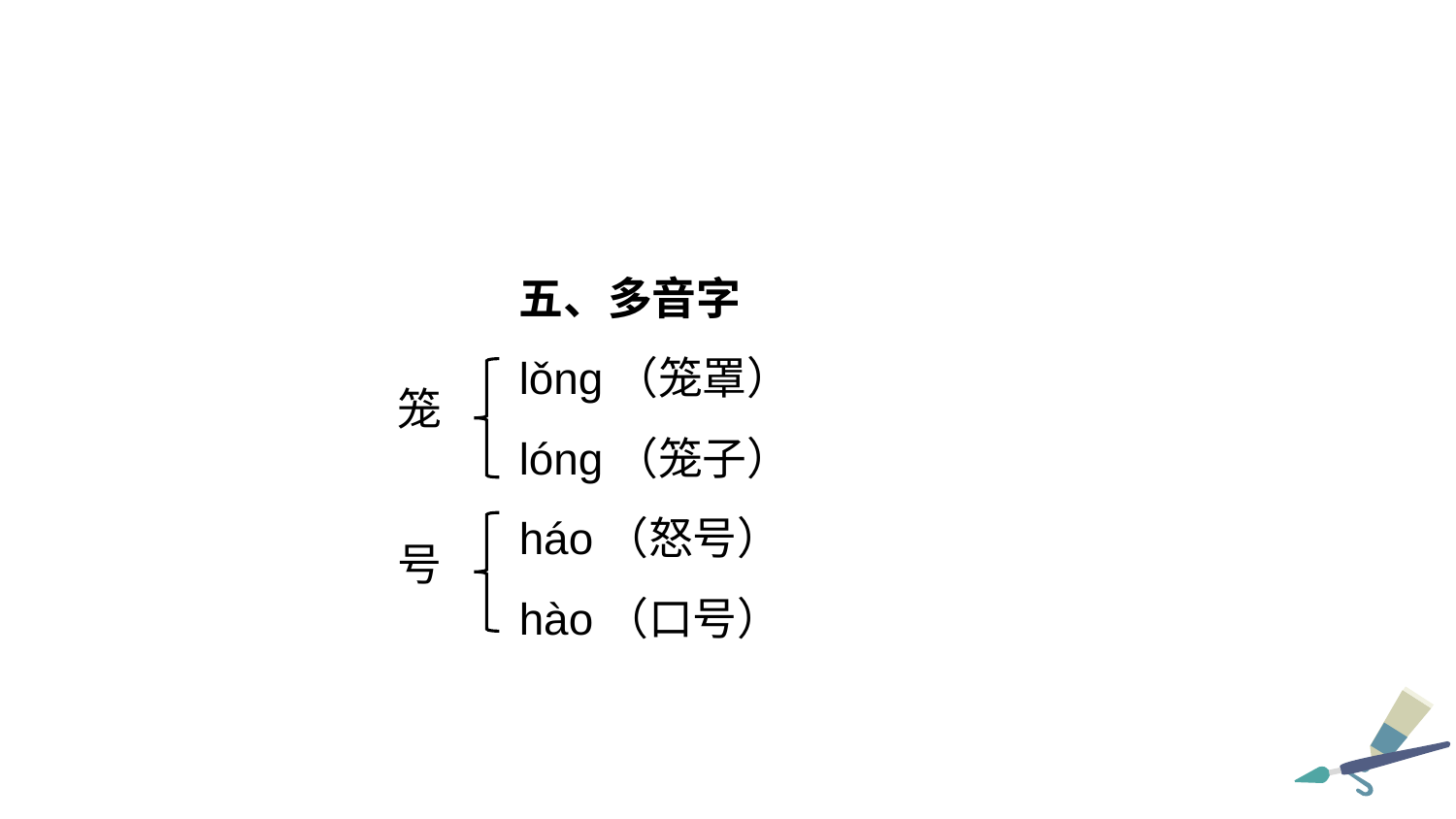

五、多音字
lǒng（笼罩）
lóng（笼子）
háo（怒号）
hào（口号）

笼

号